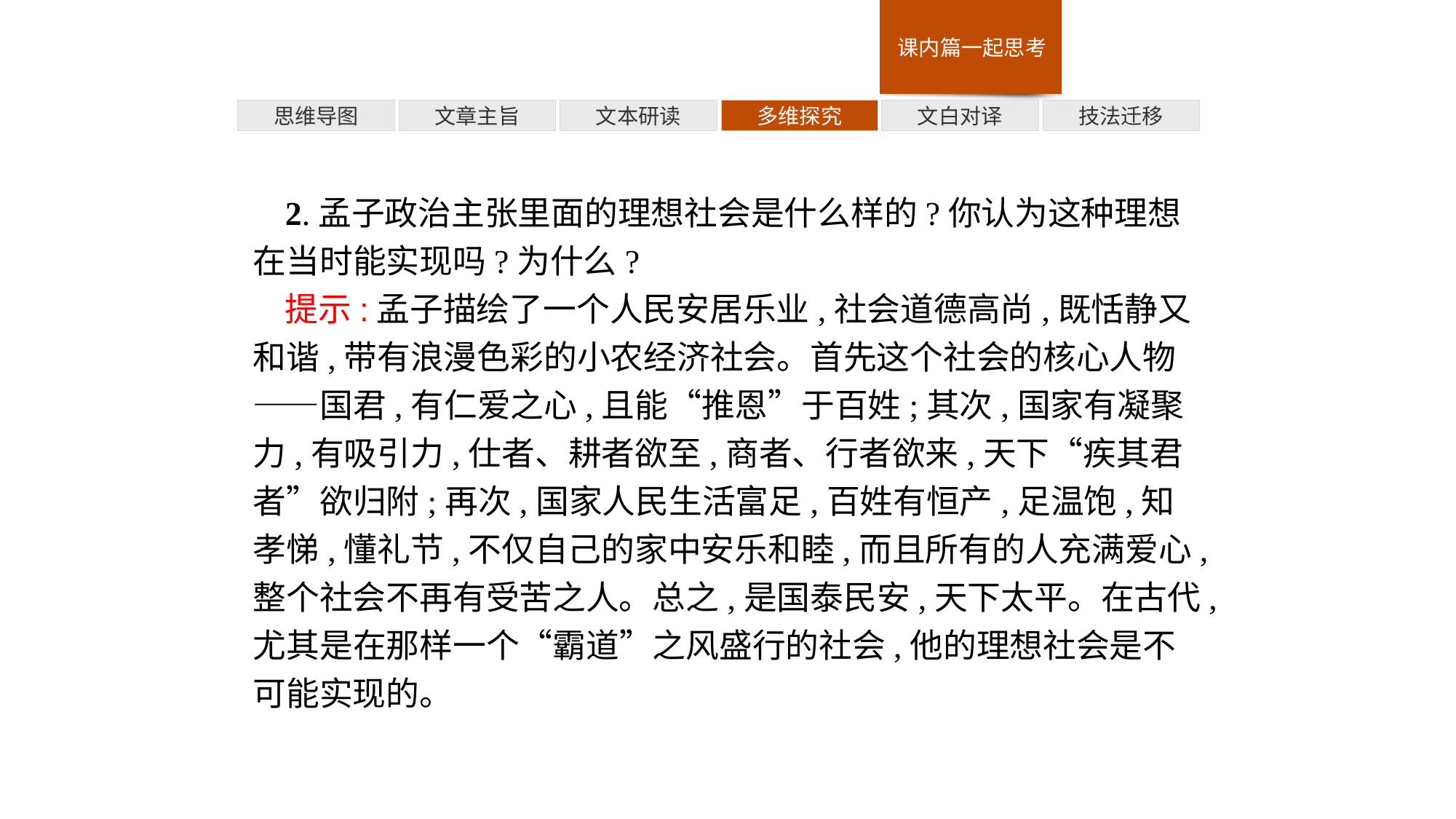

多维探究
技法迁移
思维导图
文章主旨
文本研读
文白对译
2.孟子政治主张里面的理想社会是什么样的?你认为这种理想在当时能实现吗?为什么?
提示:孟子描绘了一个人民安居乐业,社会道德高尚,既恬静又和谐,带有浪漫色彩的小农经济社会。首先这个社会的核心人物——国君,有仁爱之心,且能“推恩”于百姓;其次,国家有凝聚力,有吸引力,仕者、耕者欲至,商者、行者欲来,天下“疾其君者”欲归附;再次,国家人民生活富足,百姓有恒产,足温饱,知孝悌,懂礼节,不仅自己的家中安乐和睦,而且所有的人充满爱心,整个社会不再有受苦之人。总之,是国泰民安,天下太平。在古代,尤其是在那样一个“霸道”之风盛行的社会,他的理想社会是不可能实现的。